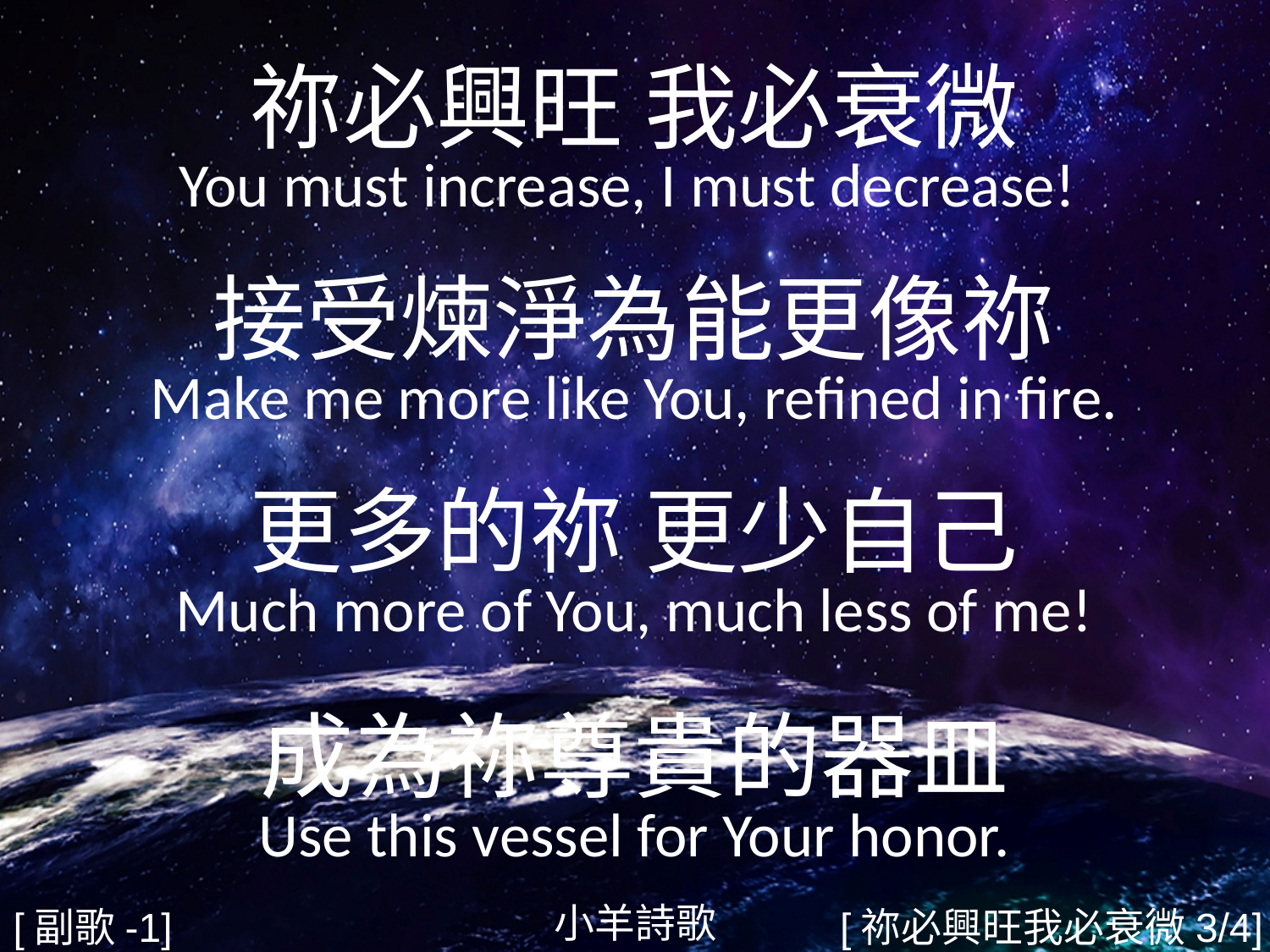

祢必興旺 我必衰微
You must increase, I must decrease!

接受煉淨為能更像祢
Make me more like You, refined in fire.

更多的祢 更少自己
Much more of You, much less of me!

成為祢尊貴的器皿
Use this vessel for Your honor.
#

小羊詩歌
[副歌-1]
[祢必興旺我必衰微3/4]